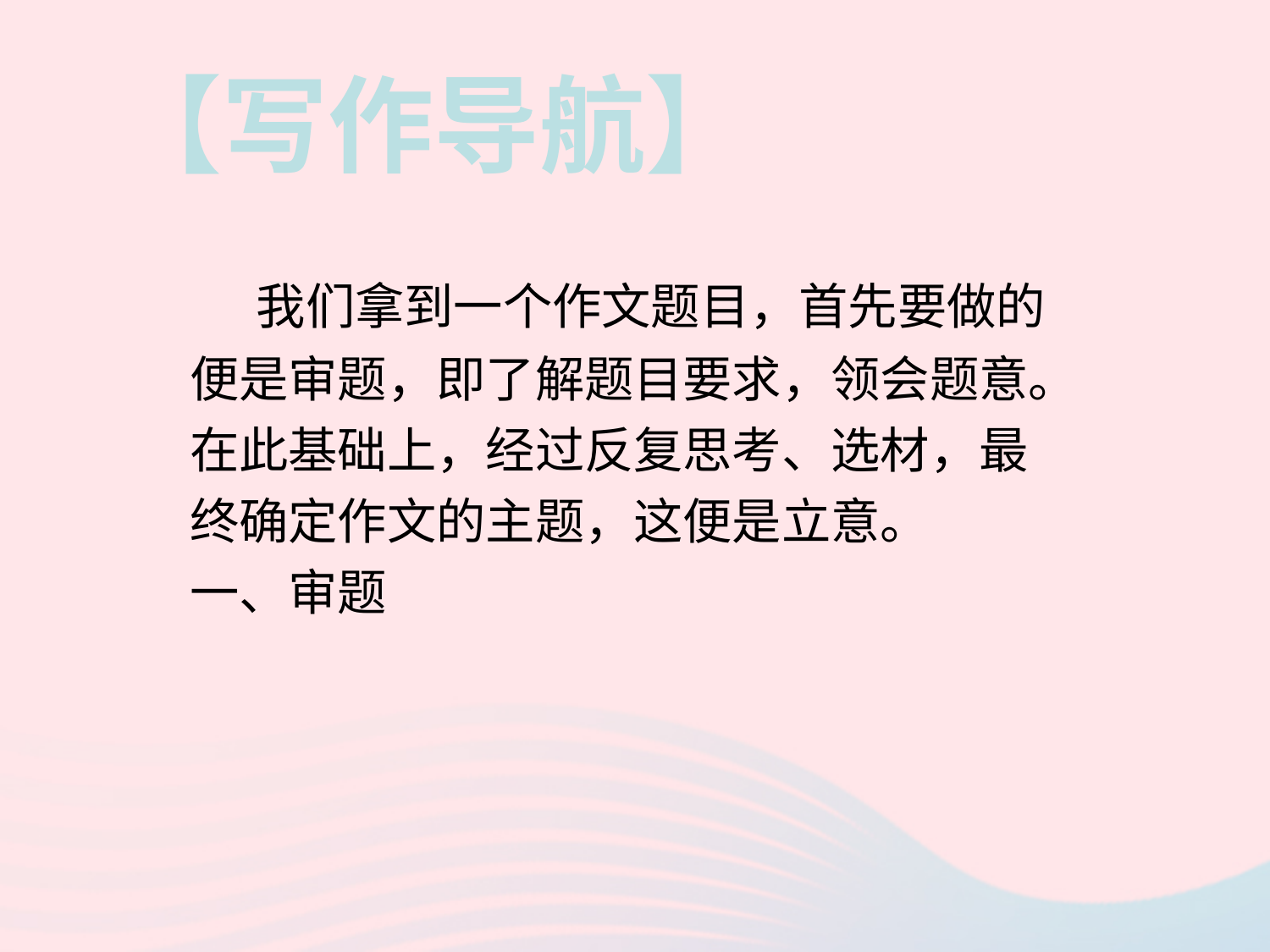

【写作导航】
    我们拿到一个作文题目，首先要做的便是审题，即了解题目要求，领会题意。在此基础上，经过反复思考、选材，最终确定作文的主题，这便是立意。
一、审题